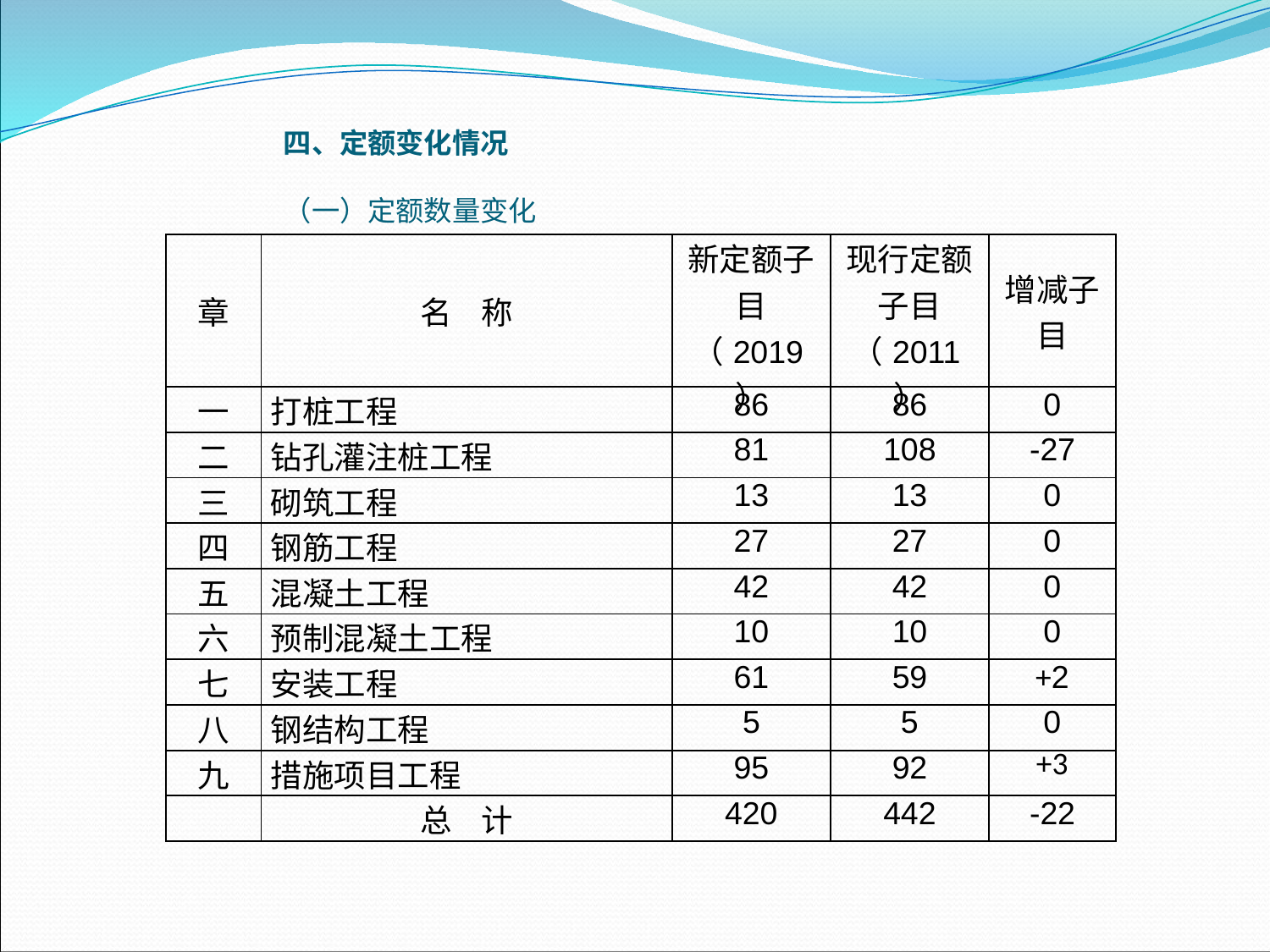

四、定额变化情况
（一）定额数量变化
| 章 | 名 称 | 新定额子目（2019） | 现行定额子目（2011） | 增减子目 |
| --- | --- | --- | --- | --- |
| 一 | 打桩工程 | 86 | 86 | 0 |
| 二 | 钻孔灌注桩工程 | 81 | 108 | -27 |
| 三 | 砌筑工程 | 13 | 13 | 0 |
| 四 | 钢筋工程 | 27 | 27 | 0 |
| 五 | 混凝土工程 | 42 | 42 | 0 |
| 六 | 预制混凝土工程 | 10 | 10 | 0 |
| 七 | 安装工程 | 61 | 59 | +2 |
| 八 | 钢结构工程 | 5 | 5 | 0 |
| 九 | 措施项目工程 | 95 | 92 | +3 |
|  | 总 计 | 420 | 442 | -22 |